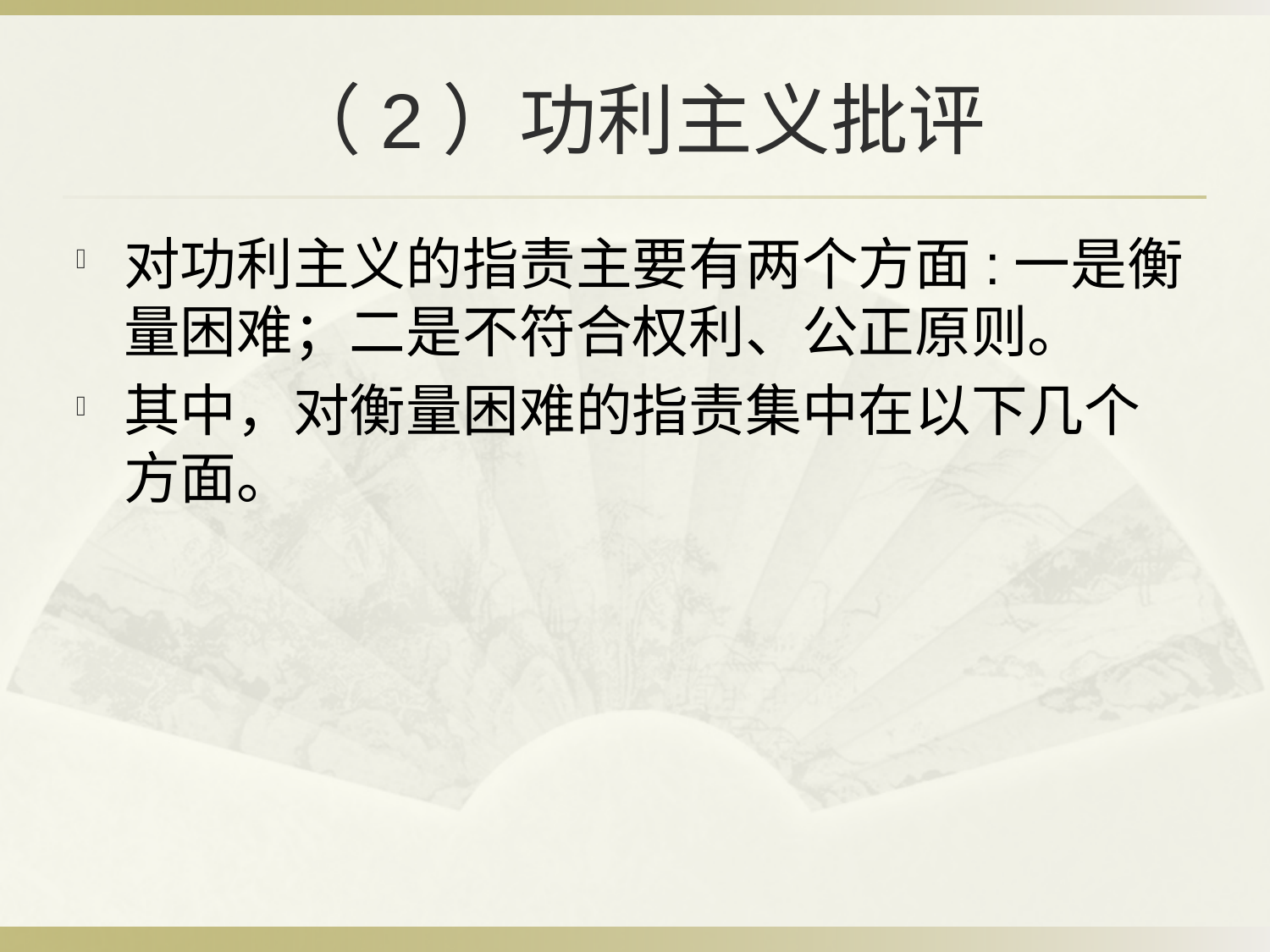

# （2）功利主义批评
对功利主义的指责主要有两个方面:一是衡量困难；二是不符合权利、公正原则。
其中，对衡量困难的指责集中在以下几个方面。